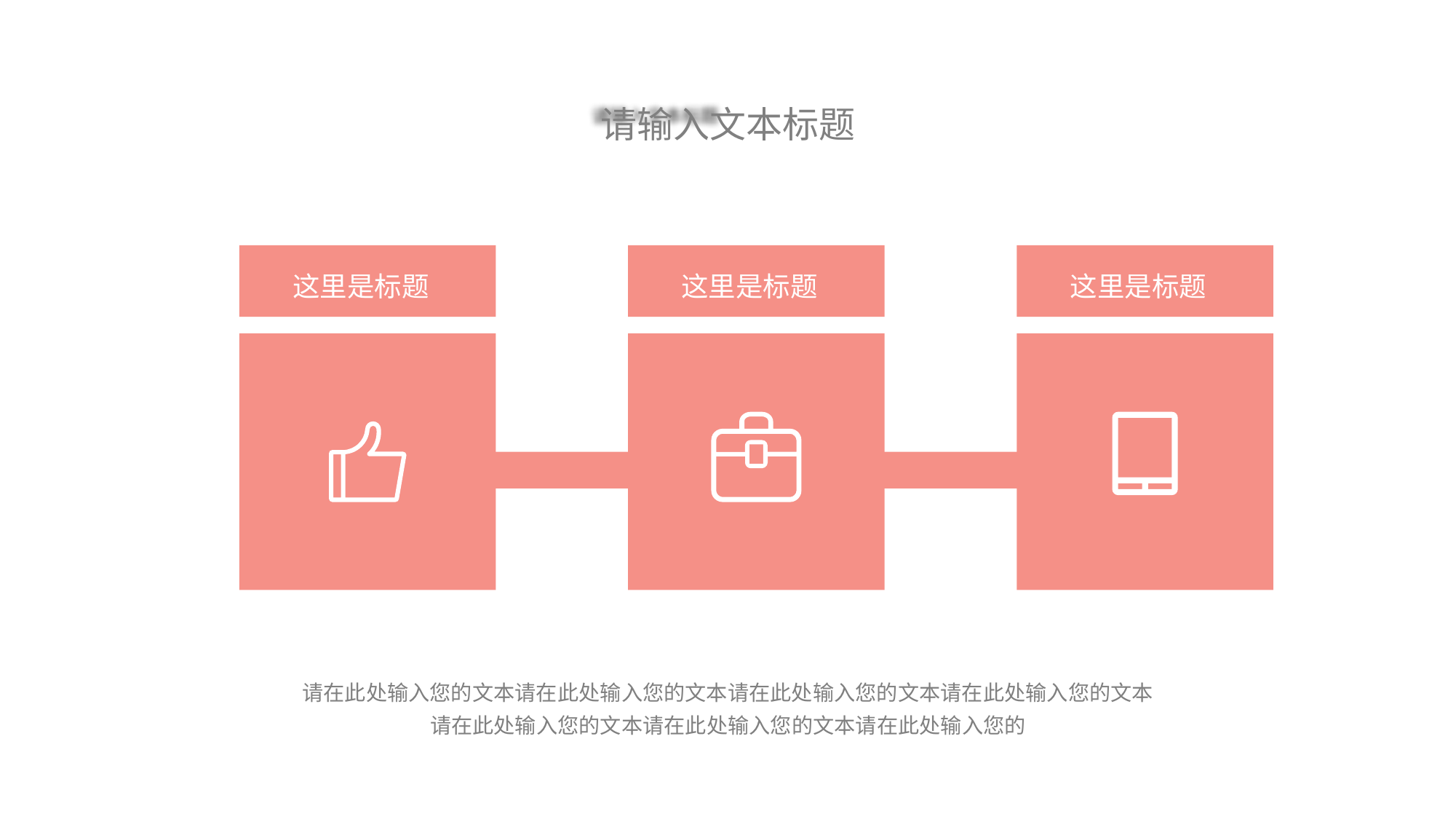

请输入文本标题

这里是标题

这里是标题

这里是标题

请在此处输入您的文本请在此处输入您的文本请在此处输入您的文本请在此处输入您的文本请在此处输入您的文本请在此处输入您的文本请在此处输入您的